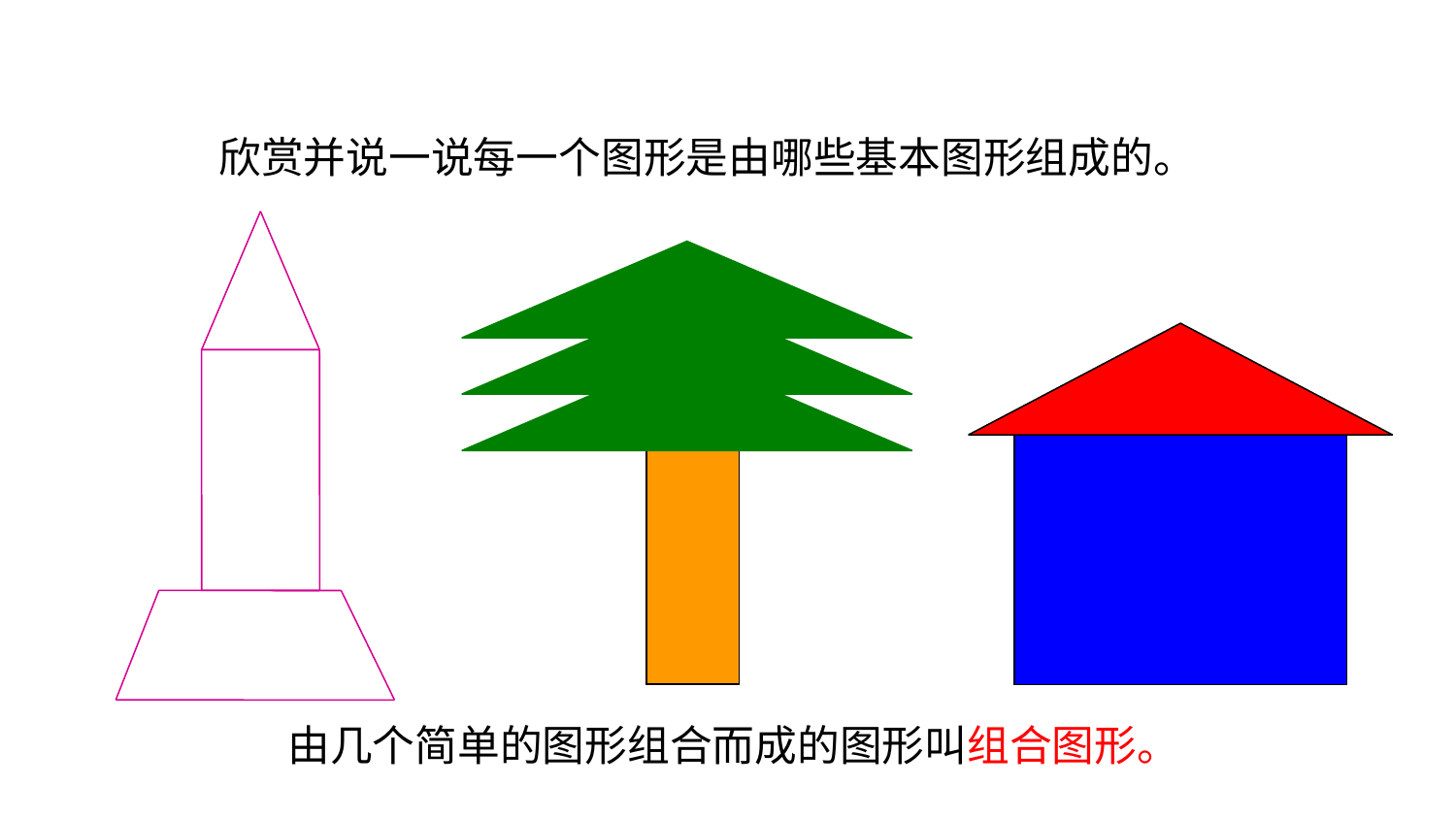

欣赏并说一说每一个图形是由哪些基本图形组成的。

由几个简单的图形组合而成的图形叫组合图形。